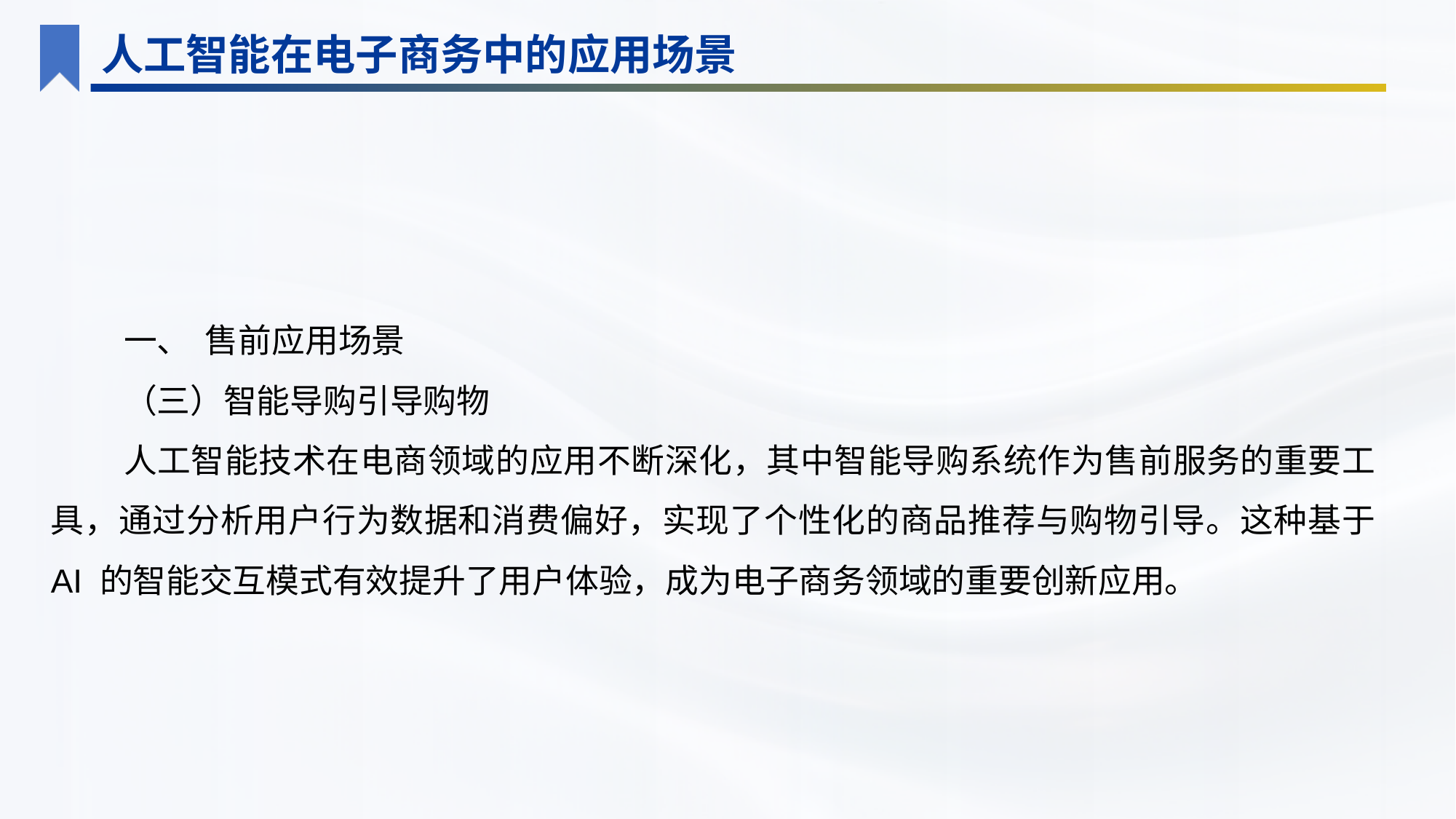

人工智能在电子商务中的应用场景
一、  售前应用场景
（三）智能导购引导购物
人工智能技术在电商领域的应用不断深化，其中智能导购系统作为售前服务的重要工具，通过分析用户行为数据和消费偏好，实现了个性化的商品推荐与购物引导。这种基于 AI 的智能交互模式有效提升了用户体验，成为电子商务领域的重要创新应用。